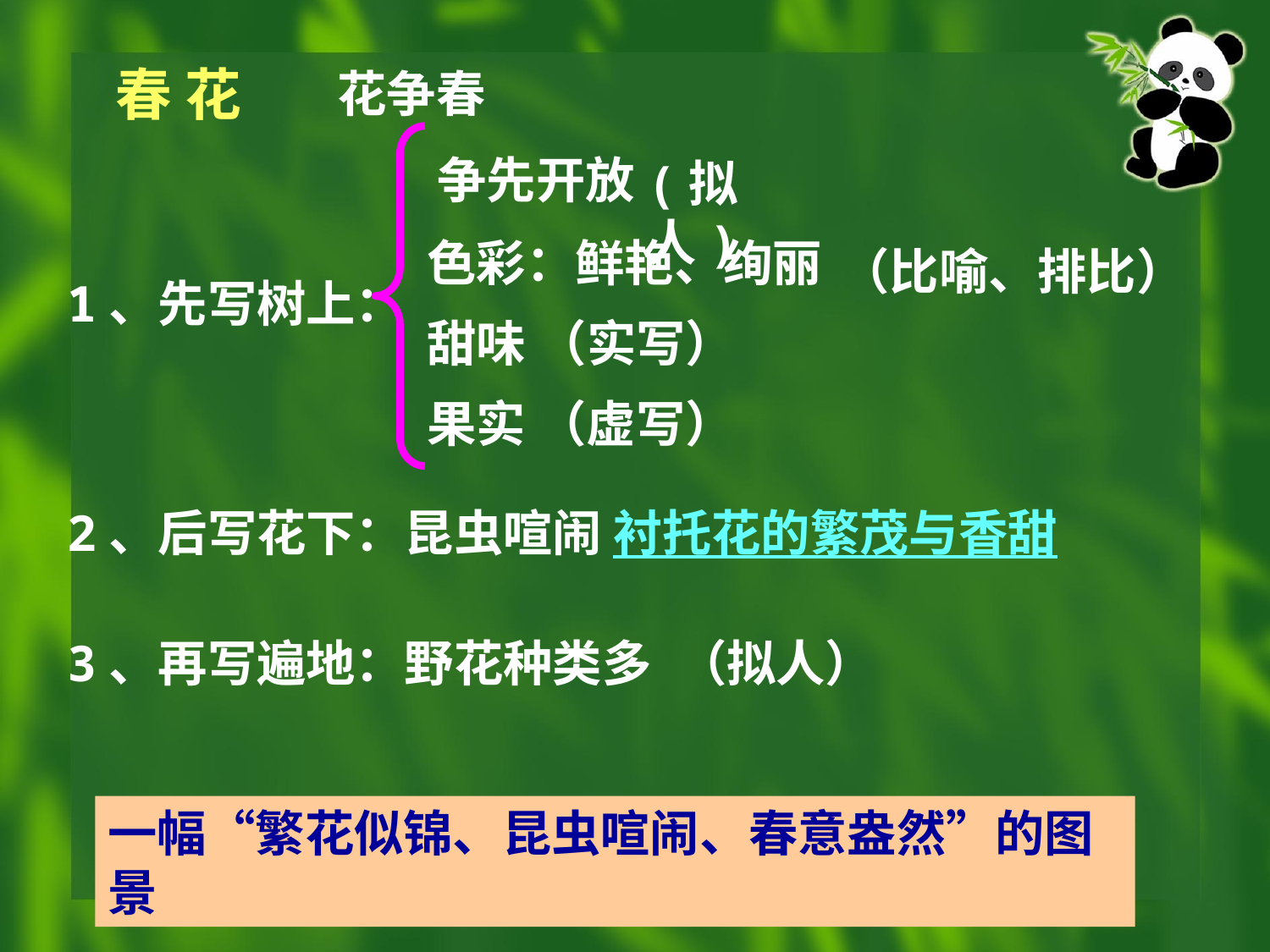

春 花
花争春

争先开放
(拟人)
色彩：鲜艳、绚丽
（比喻、排比）
1、先写树上：
甜味
（实写）
果实
（虚写）
2、后写花下：昆虫喧闹 衬托花的繁茂与香甜
3、再写遍地：野花种类多
（拟人）
一幅“繁花似锦、昆虫喧闹、春意盎然”的图景